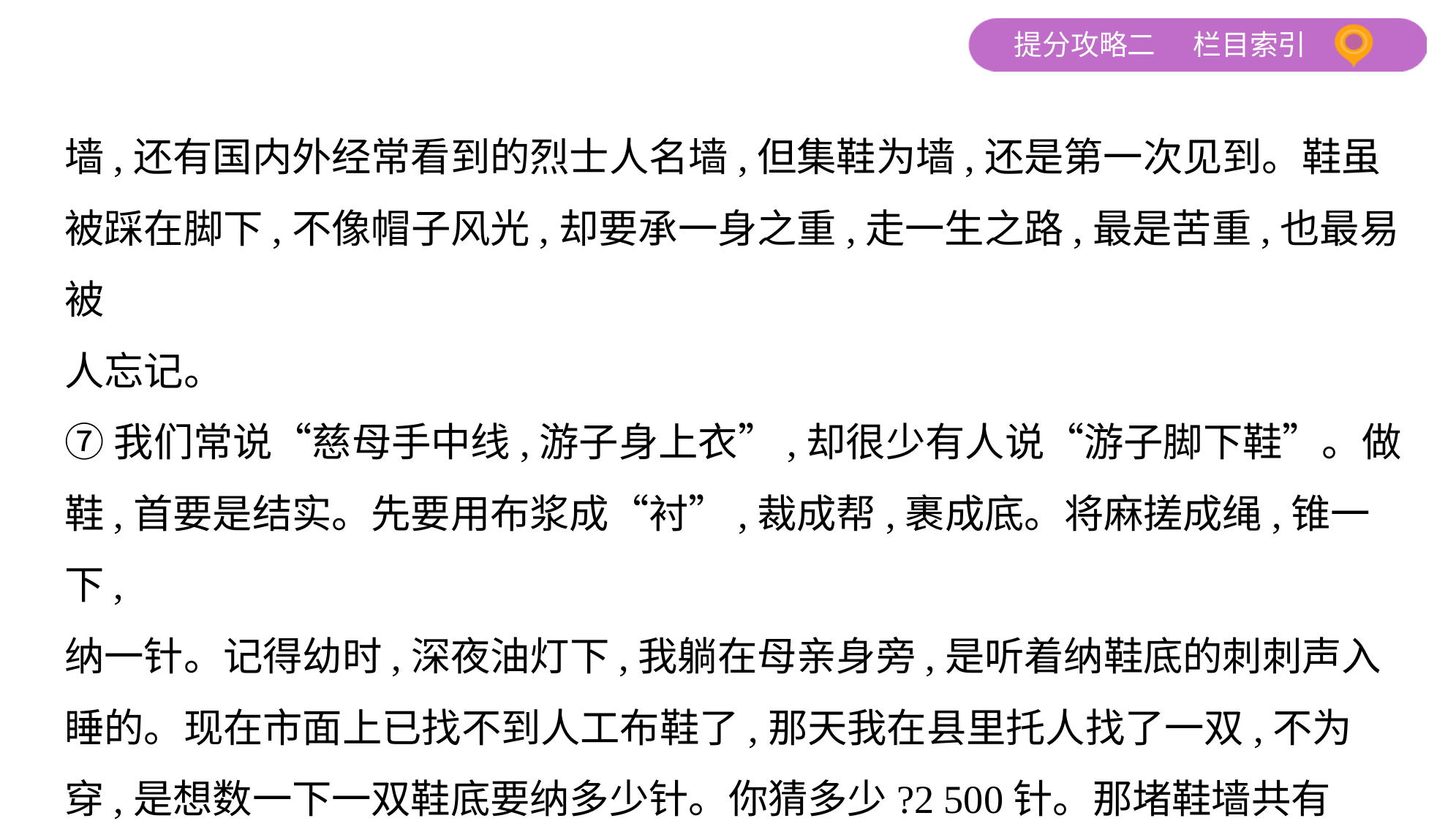

墙,还有国内外经常看到的烈士人名墙,但集鞋为墙,还是第一次见到。鞋虽
被踩在脚下,不像帽子风光,却要承一身之重,走一生之路,最是苦重,也最易被
人忘记。
⑦我们常说“慈母手中线,游子身上衣”,却很少有人说“游子脚下鞋”。做
鞋,首要是结实。先要用布浆成“衬”,裁成帮,裹成底。将麻搓成绳,锥一下,
纳一针。记得幼时,深夜油灯下,我躺在母亲身旁,是听着纳鞋底的刺刺声入
睡的。现在市面上已找不到人工布鞋了,那天我在县里托人找了一双,不为
穿,是想数一下一双鞋底要纳多少针。你猜多少?2 500针。那堵鞋墙共有